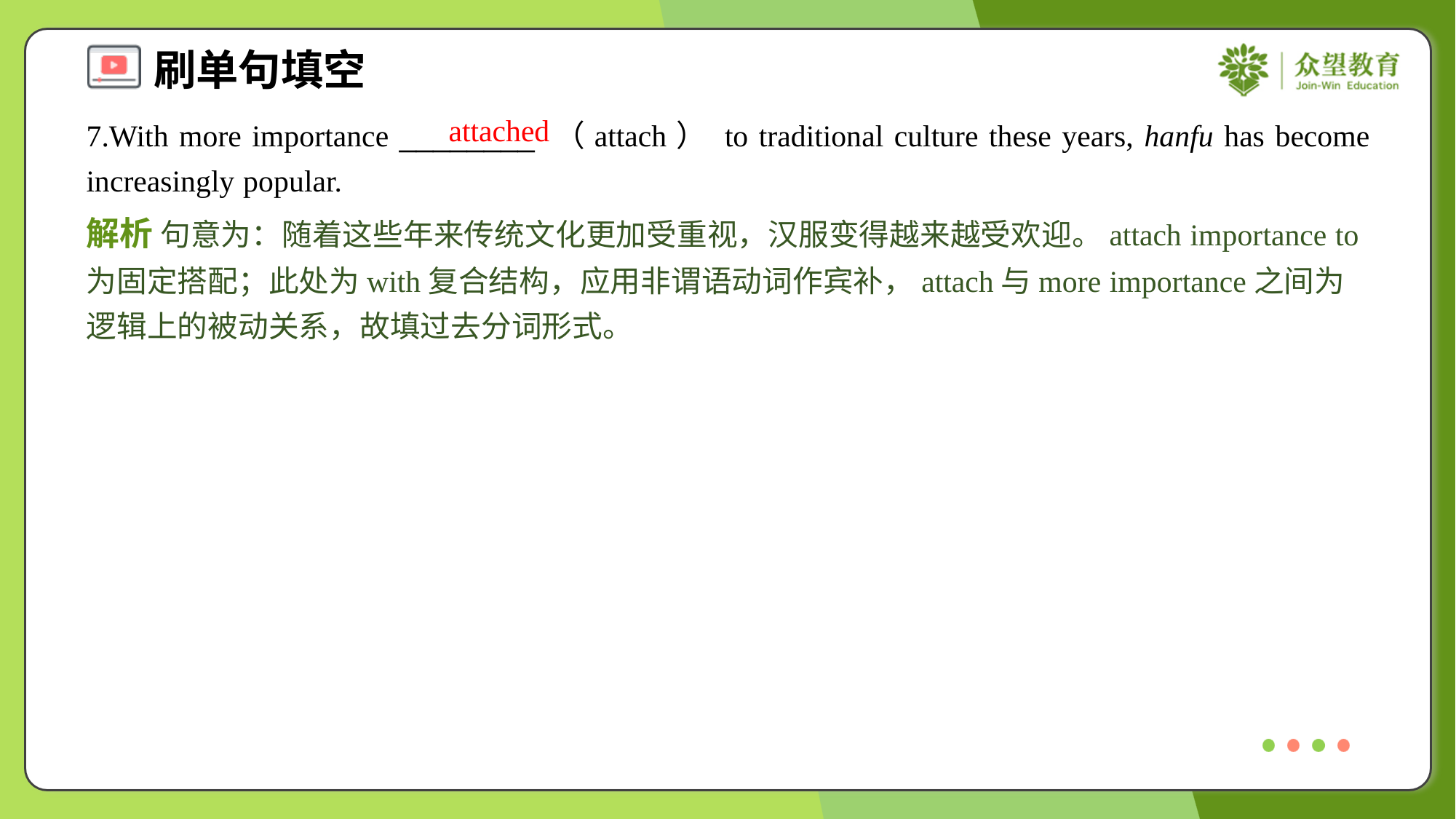

attached
7.With more importance ________ （attach） to traditional culture these years, hanfu has become increasingly popular.
解析 句意为：随着这些年来传统文化更加受重视，汉服变得越来越受欢迎。attach importance to为固定搭配；此处为with复合结构，应用非谓语动词作宾补，attach与more importance之间为逻辑上的被动关系，故填过去分词形式。